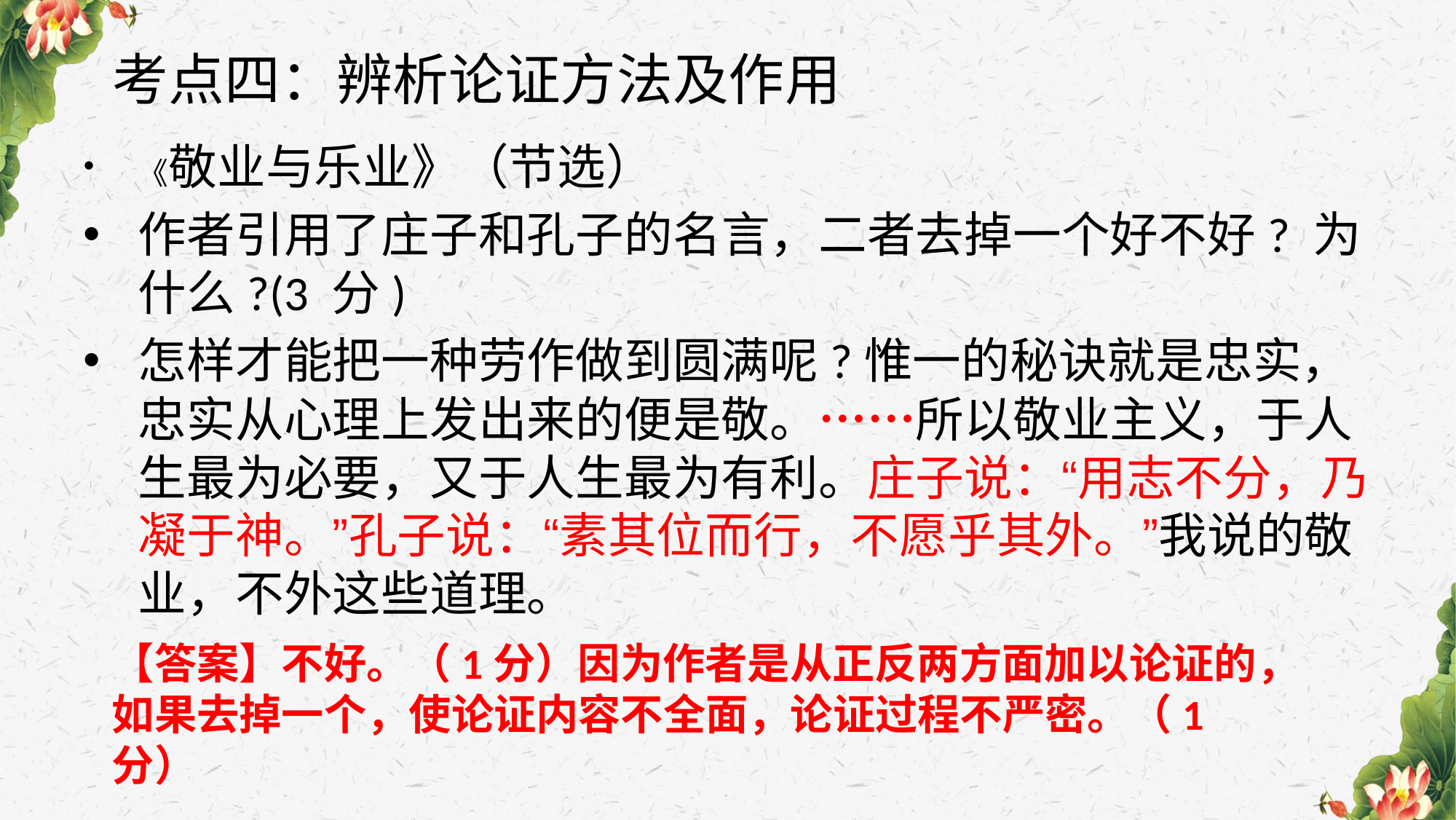

# 考点四：辨析论证方法及作用
《敬业与乐业》（节选）
作者引用了庄子和孔子的名言，二者去掉一个好不好? 为什么?(3 分)
怎样才能把一种劳作做到圆满呢?惟一的秘诀就是忠实，忠实从心理上发出来的便是敬。……所以敬业主义，于人生最为必要，又于人生最为有利。庄子说：“用志不分，乃凝于神。”孔子说：“素其位而行，不愿乎其外。”我说的敬业，不外这些道理。

【答案】不好。（1分）因为作者是从正反两方面加以论证的，如果去掉一个，使论证内容不全面，论证过程不严密。（1分）